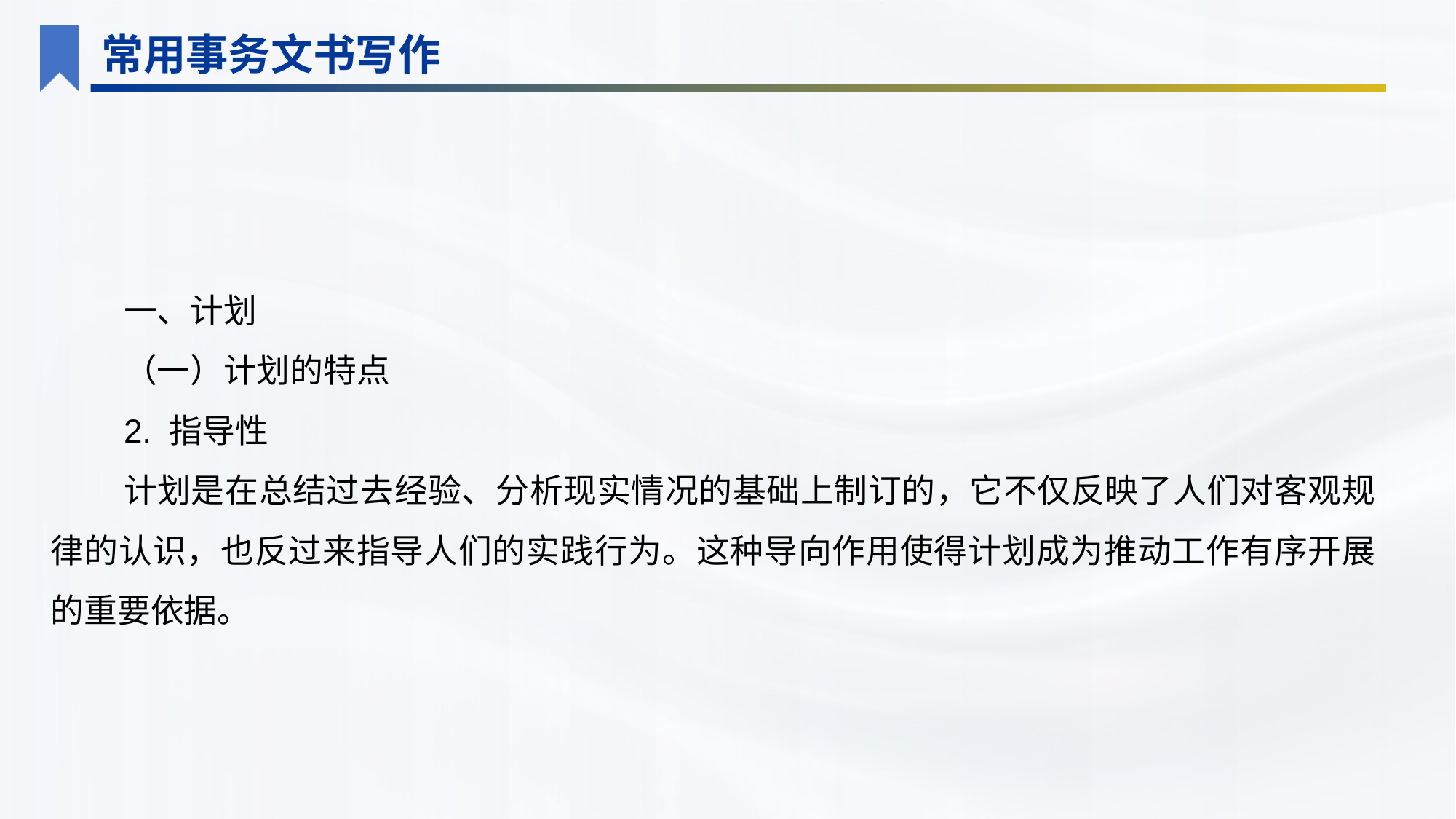

常用事务文书写作
一、计划
（一）计划的特点
2. 指导性
计划是在总结过去经验、分析现实情况的基础上制订的，它不仅反映了人们对客观规律的认识，也反过来指导人们的实践行为。这种导向作用使得计划成为推动工作有序开展的重要依据。